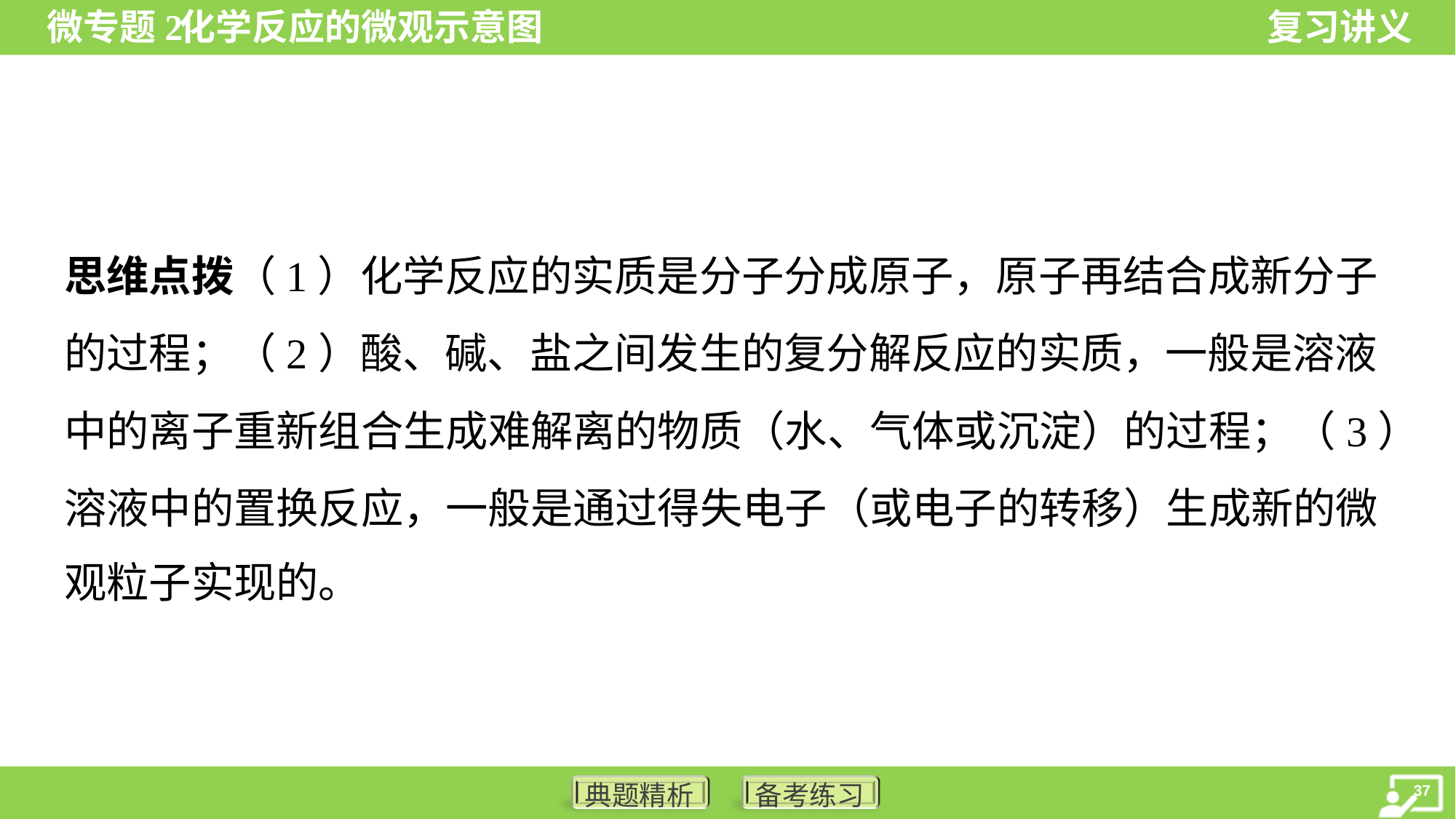

思维点拨（1）化学反应的实质是分子分成原子，原子再结合成新分子
的过程；（2）酸、碱、盐之间发生的复分解反应的实质，一般是溶液
中的离子重新组合生成难解离的物质（水、气体或沉淀）的过程；（3）
溶液中的置换反应，一般是通过得失电子（或电子的转移）生成新的微
观粒子实现的。